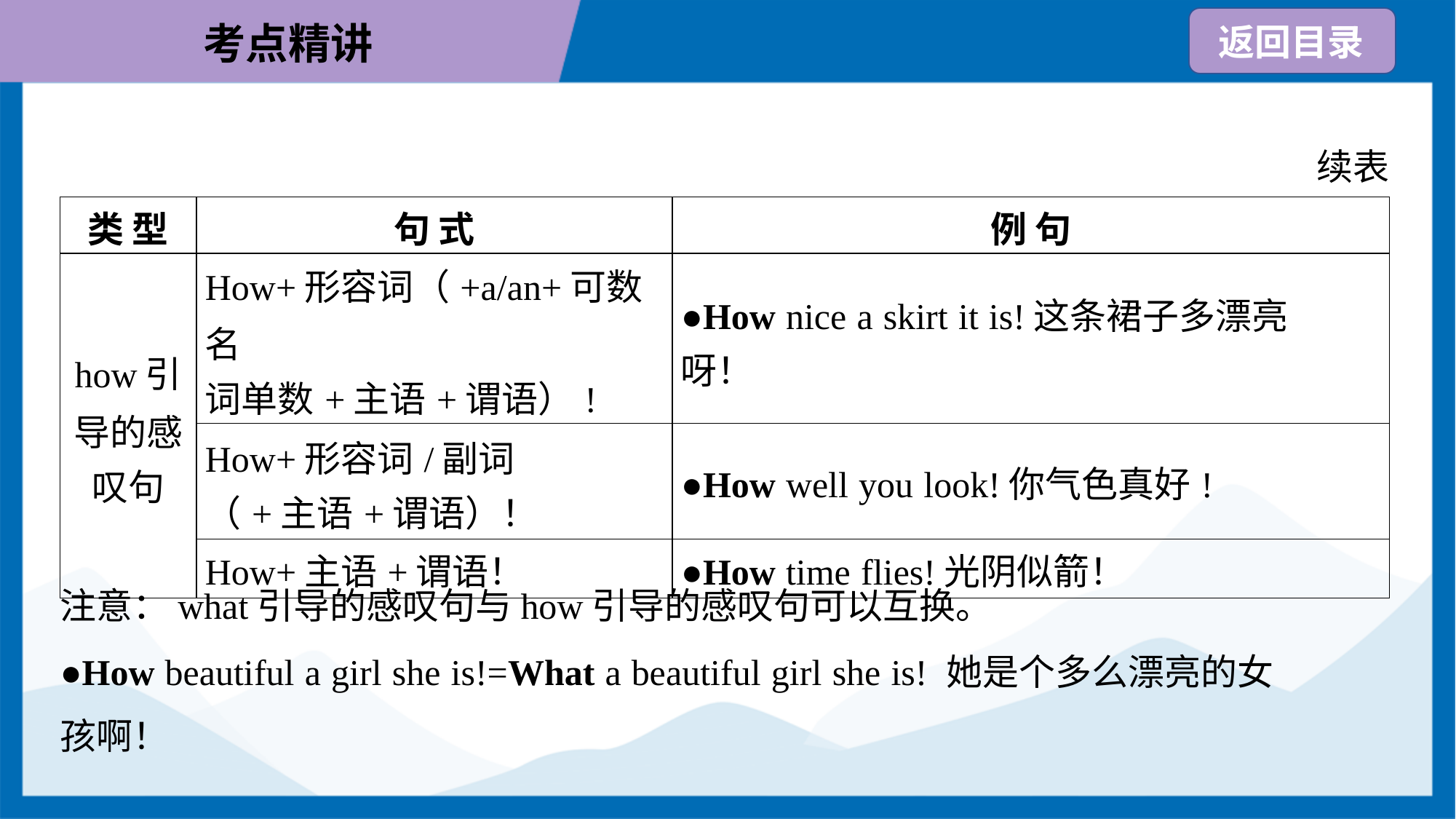

续表
| 类 型 | 句 式 | 例 句 |
| --- | --- | --- |
| how引 导的感 叹句 | How+形容词（+a/an+可数名 词单数+主语+谓语）! | ●How nice a skirt it is!这条裙子多漂亮 呀！ |
|  | How+形容词/副词 （+主语+谓语）！ | ●How well you look!你气色真好! |
|  | How+主语+谓语！ | ●How time flies!光阴似箭！ |
注意：what引导的感叹句与how引导的感叹句可以互换。
●How beautiful a girl she is!=What a beautiful girl she is! 她是个多么漂亮的女
孩啊！